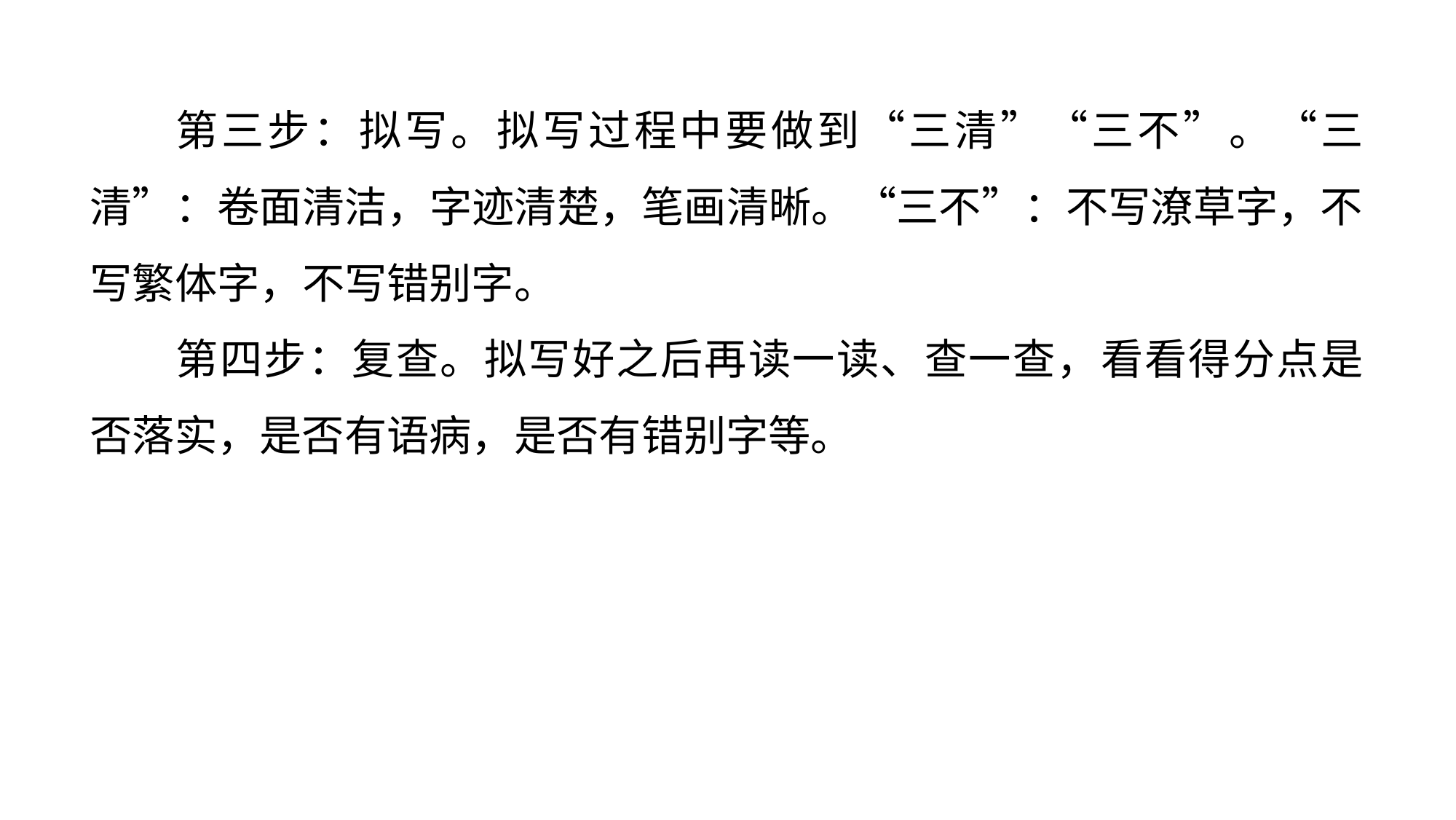

第三步：拟写。拟写过程中要做到“三清”“三不”。“三清”：卷面清洁，字迹清楚，笔画清晰。“三不”：不写潦草字，不写繁体字，不写错别字。
第四步：复查。拟写好之后再读一读、查一查，看看得分点是否落实，是否有语病，是否有错别字等。